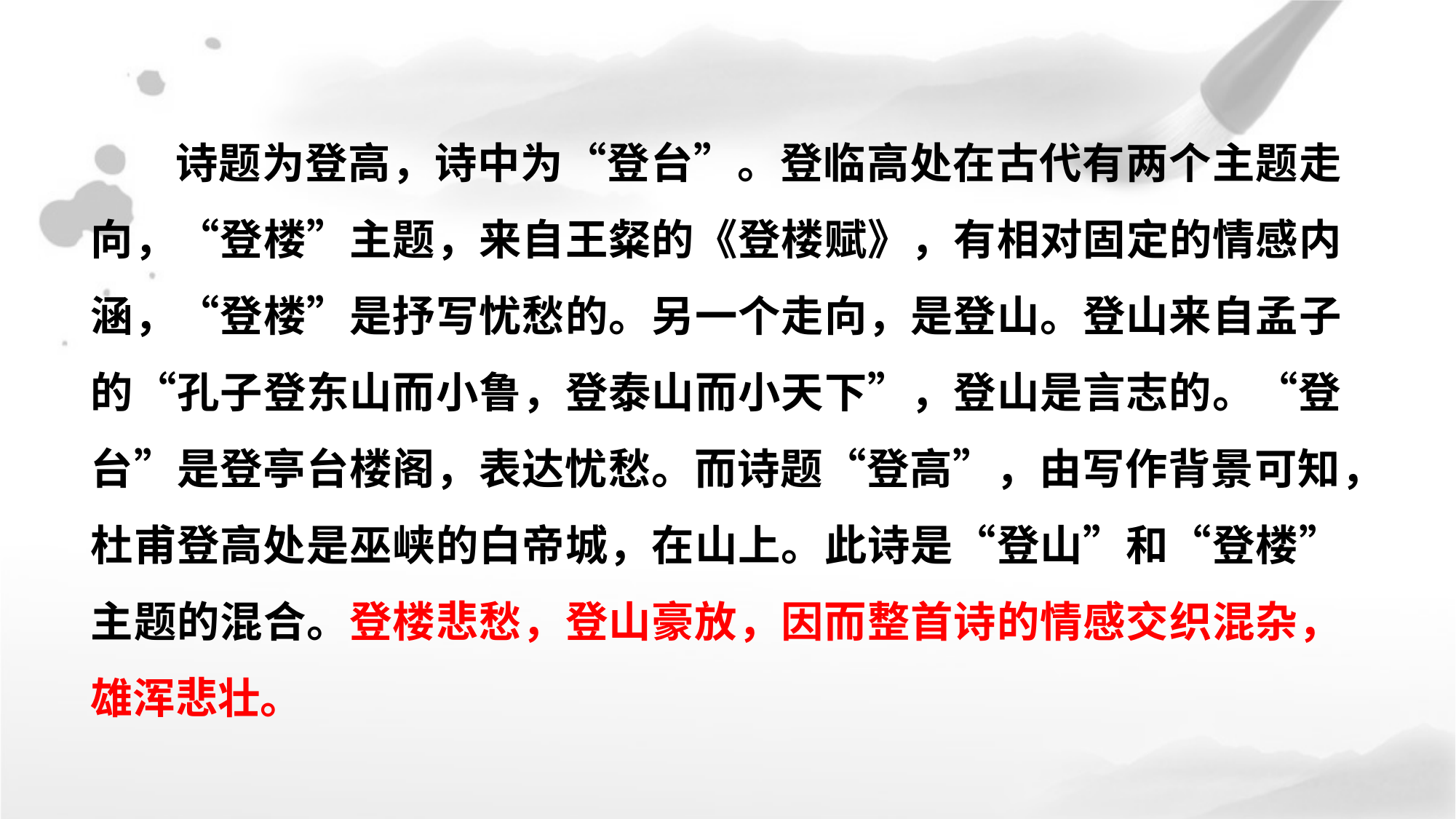

诗题为登高，诗中为“登台”。登临高处在古代有两个主题走向，“登楼”主题，来自王粲的《登楼赋》，有相对固定的情感内涵，“登楼”是抒写忧愁的。另一个走向，是登山。登山来自孟子的“孔子登东山而小鲁，登泰山而小天下”，登山是言志的。“登台”是登亭台楼阁，表达忧愁。而诗题“登高”，由写作背景可知，杜甫登高处是巫峡的白帝城，在山上。此诗是“登山”和“登楼”主题的混合。登楼悲愁，登山豪放，因而整首诗的情感交织混杂，雄浑悲壮。